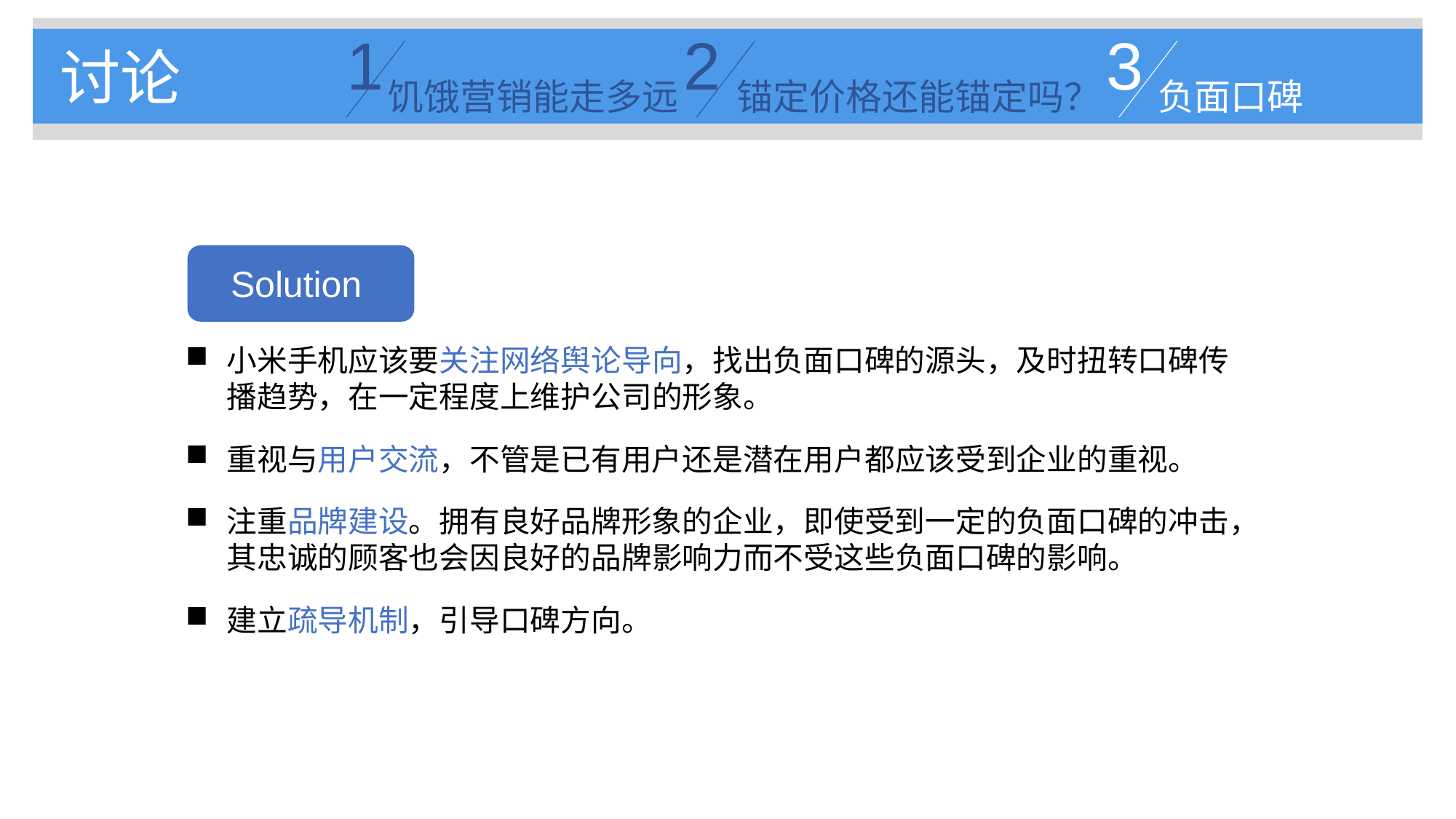

1
饥饿营销能走多远
2

锚定价格还能锚定吗？
3

负面口碑

讨论

Solution
小米手机应该要关注网络舆论导向，找出负面口碑的源头，及时扭转口碑传播趋势，在一定程度上维护公司的形象。
重视与用户交流，不管是已有用户还是潜在用户都应该受到企业的重视。
注重品牌建设。拥有良好品牌形象的企业，即使受到一定的负面口碑的冲击，其忠诚的顾客也会因良好的品牌影响力而不受这些负面口碑的影响。
建立疏导机制，引导口碑方向。